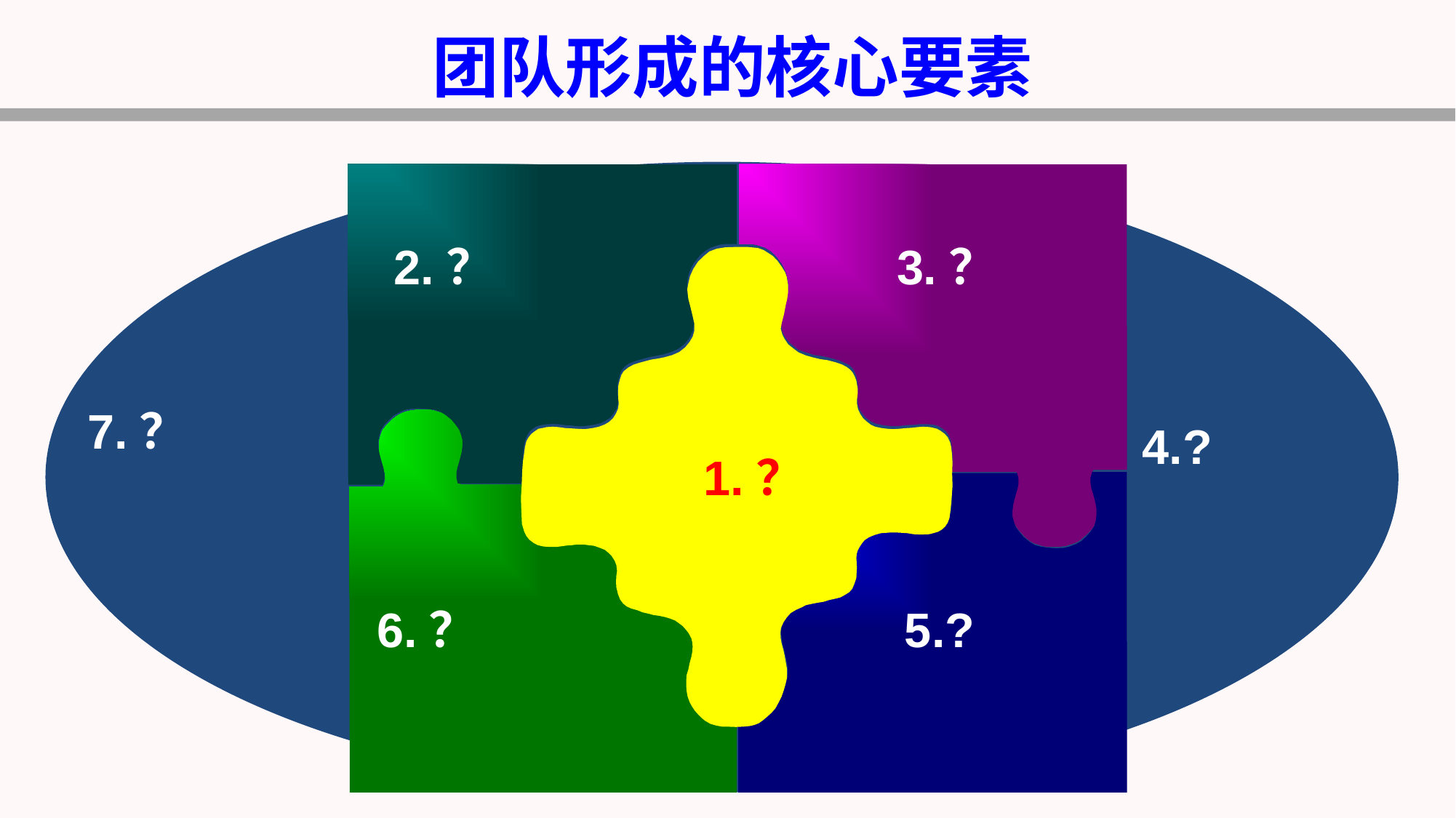

团队形成的核心要素

2.？
3.？

7.？

4.?
           1.？

6.？
 5.?